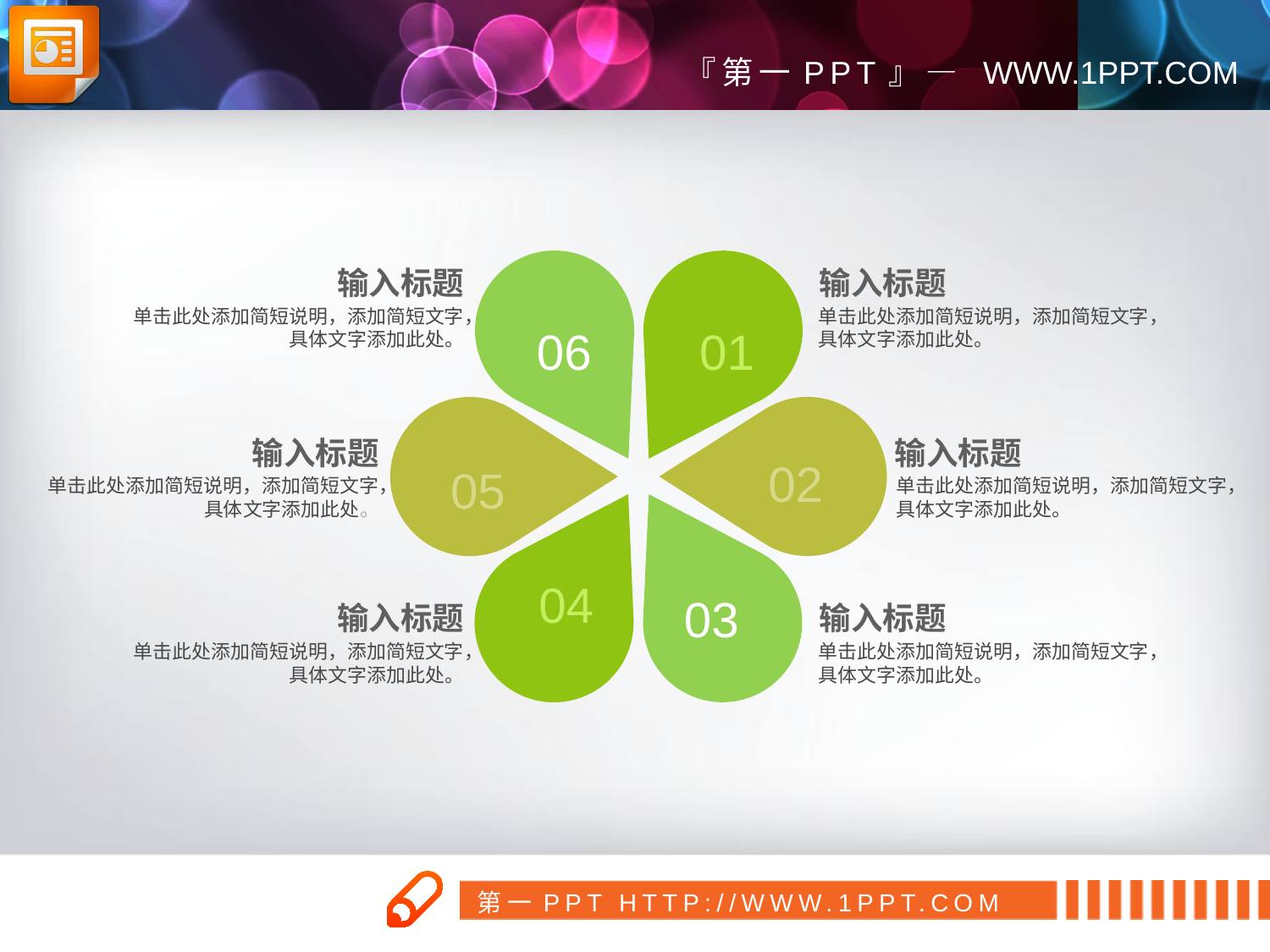

输入标题
输入标题
单击此处添加简短说明，添加简短文字，
具体文字添加此处。
单击此处添加简短说明，添加简短文字，
具体文字添加此处。
06
01

输入标题
输入标题
02
05
单击此处添加简短说明，添加简短文字，
具体文字添加此处。
单击此处添加简短说明，添加简短文字，
具体文字添加此处。

04
03
输入标题
输入标题
单击此处添加简短说明，添加简短文字，
具体文字添加此处。
单击此处添加简短说明，添加简短文字，
具体文字添加此处。